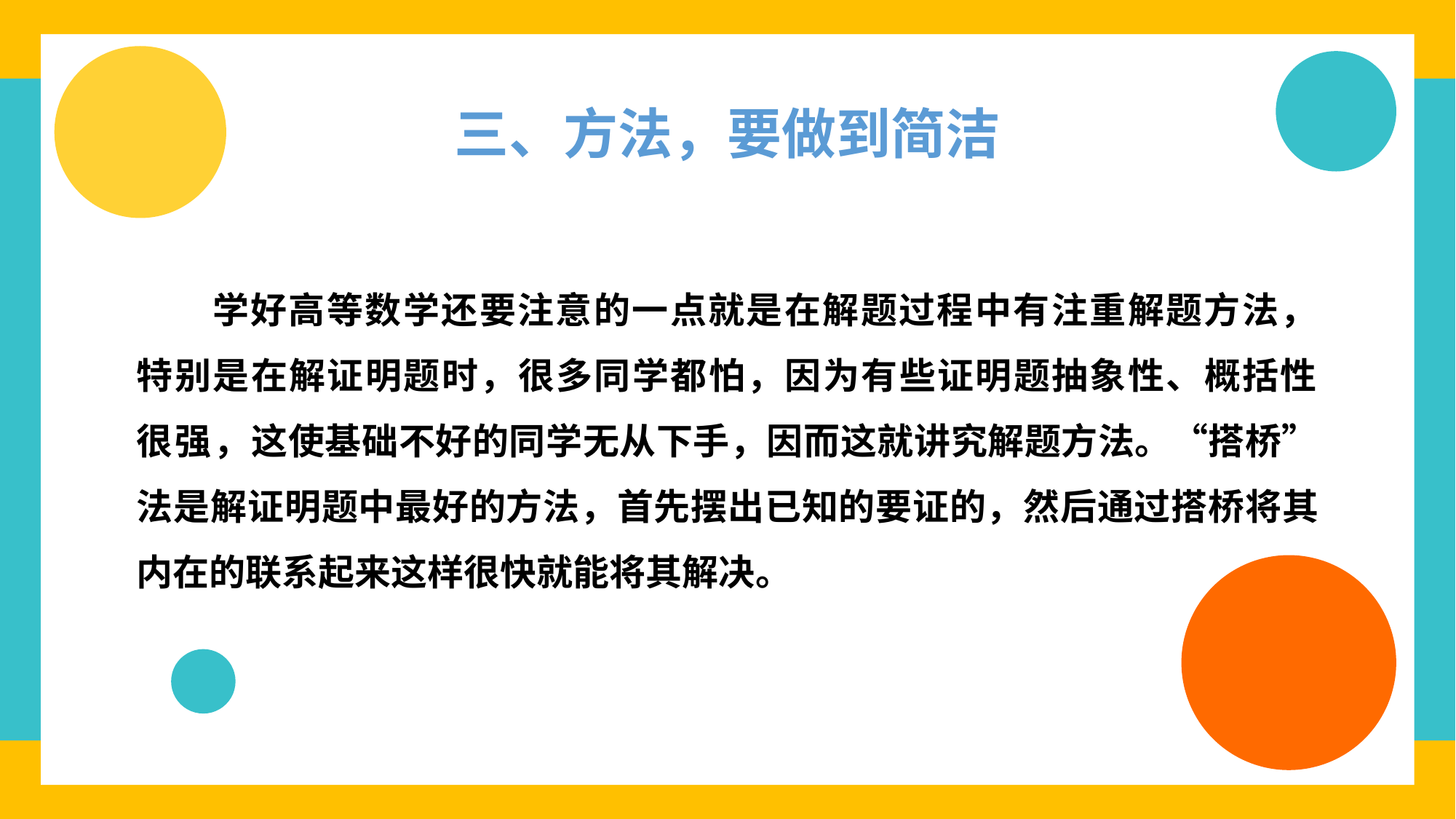

三、方法，要做到简洁
学好高等数学还要注意的一点就是在解题过程中有注重解题方法，特别是在解证明题时，很多同学都怕，因为有些证明题抽象性、概括性很强，这使基础不好的同学无从下手，因而这就讲究解题方法。“搭桥”法是解证明题中最好的方法，首先摆出已知的要证的，然后通过搭桥将其内在的联系起来这样很快就能将其解决。